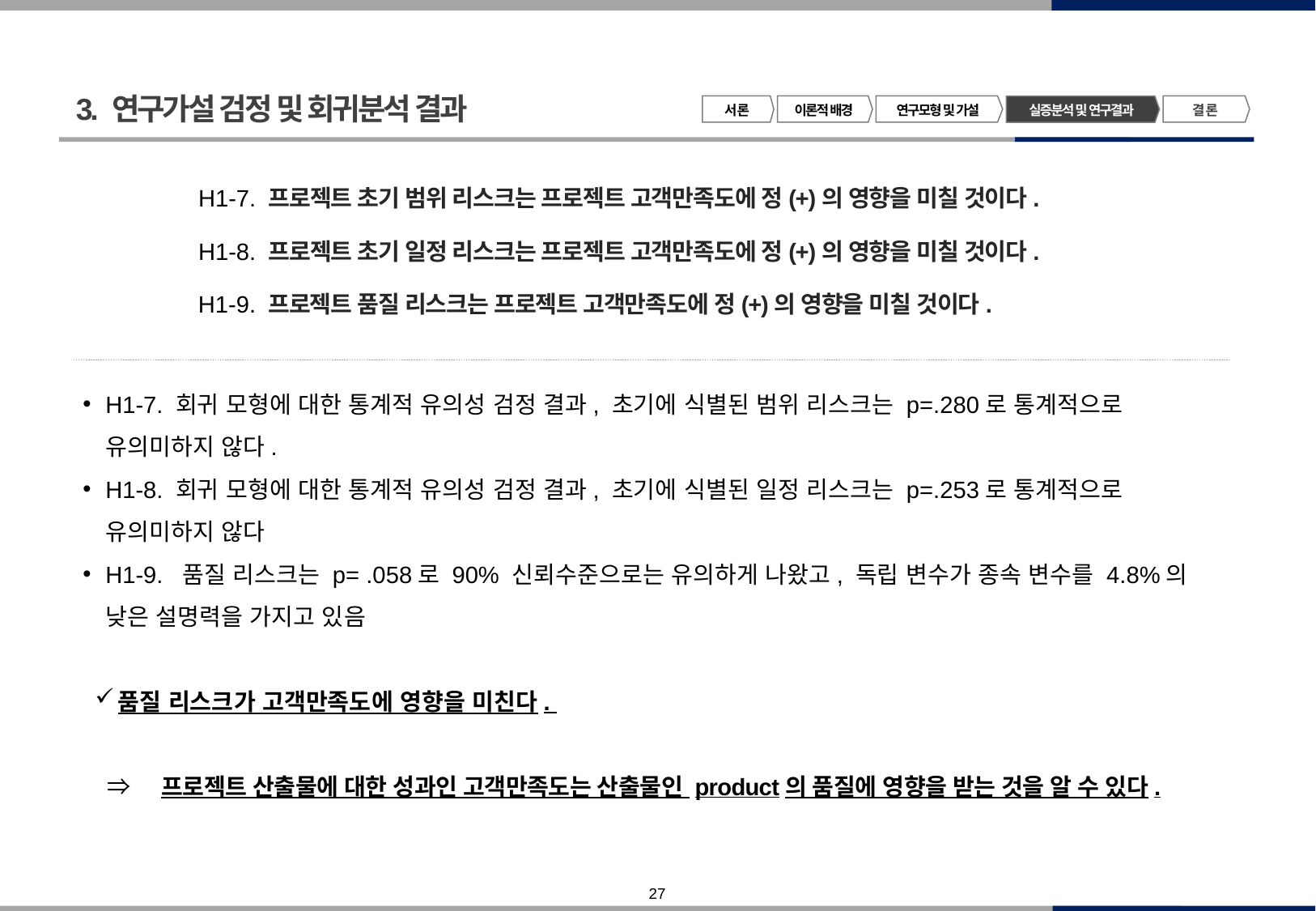

3. 연구가설 검정 및 회귀분석 결과
서  론
이론적 배경
연구모형 및 가설
결 론
실증분석 및 연구결과
 H1-7. 프로젝트 초기 범위 리스크는 프로젝트 고객만족도에 정(+)의 영향을 미칠 것이다.
 H1-8. 프로젝트 초기 일정 리스크는 프로젝트 고객만족도에 정(+)의 영향을 미칠 것이다.
 H1-9. 프로젝트 품질 리스크는 프로젝트 고객만족도에 정(+)의 영향을 미칠 것이다.

H1-7. 회귀 모형에 대한 통계적 유의성 검정 결과, 초기에 식별된 범위 리스크는 p=.280로 통계적으로 유의미하지 않다.
H1-8. 회귀 모형에 대한 통계적 유의성 검정 결과, 초기에 식별된 일정 리스크는 p=.253로 통계적으로 유의미하지 않다
H1-9.  품질 리스크는 p= .058로 90% 신뢰수준으로는 유의하게 나왔고, 독립 변수가 종속 변수를 4.8%의 낮은 설명력을 가지고 있음

품질 리스크가 고객만족도에 영향을 미친다.

    ⇒    프로젝트 산출물에 대한 성과인 고객만족도는 산출물인 product의 품질에 영향을 받는 것을 알 수 있다.